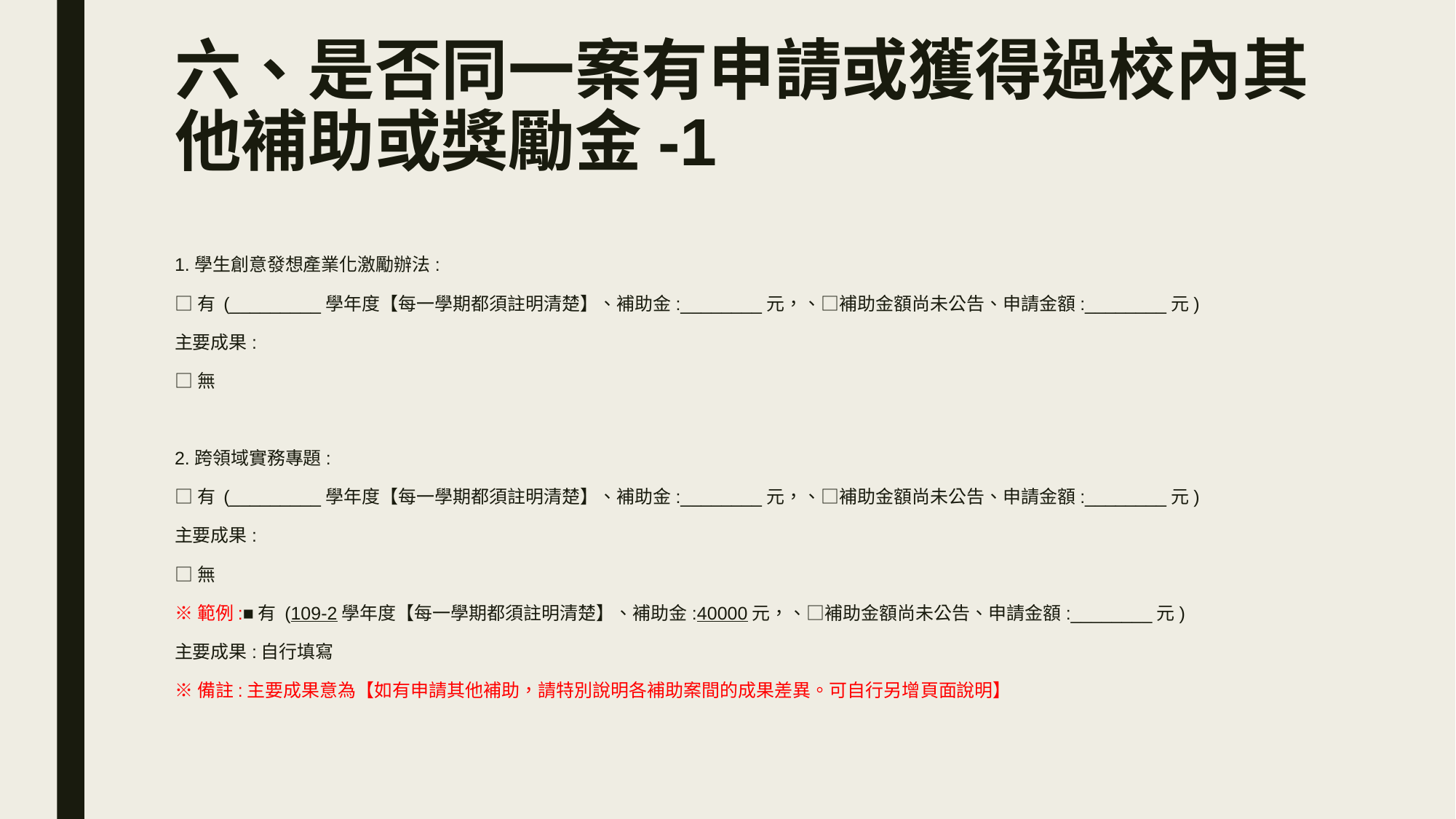

# 六、是否同一案有申請或獲得過校內其他補助或獎勵金-1

1.學生創意發想產業化激勵辦法:
□有 (_________學年度【每一學期都須註明清楚】、補助金:________元，、□補助金額尚未公告、申請金額:________元)
主要成果:
□無

2.跨領域實務專題:
□有 (_________學年度【每一學期都須註明清楚】、補助金:________元，、□補助金額尚未公告、申請金額:________元)
主要成果:
□無
※範例:■有 (109-2學年度【每一學期都須註明清楚】、補助金:40000元，、□補助金額尚未公告、申請金額:________元)
主要成果:自行填寫
※備註:主要成果意為【如有申請其他補助，請特別說明各補助案間的成果差異。可自行另增頁面說明】